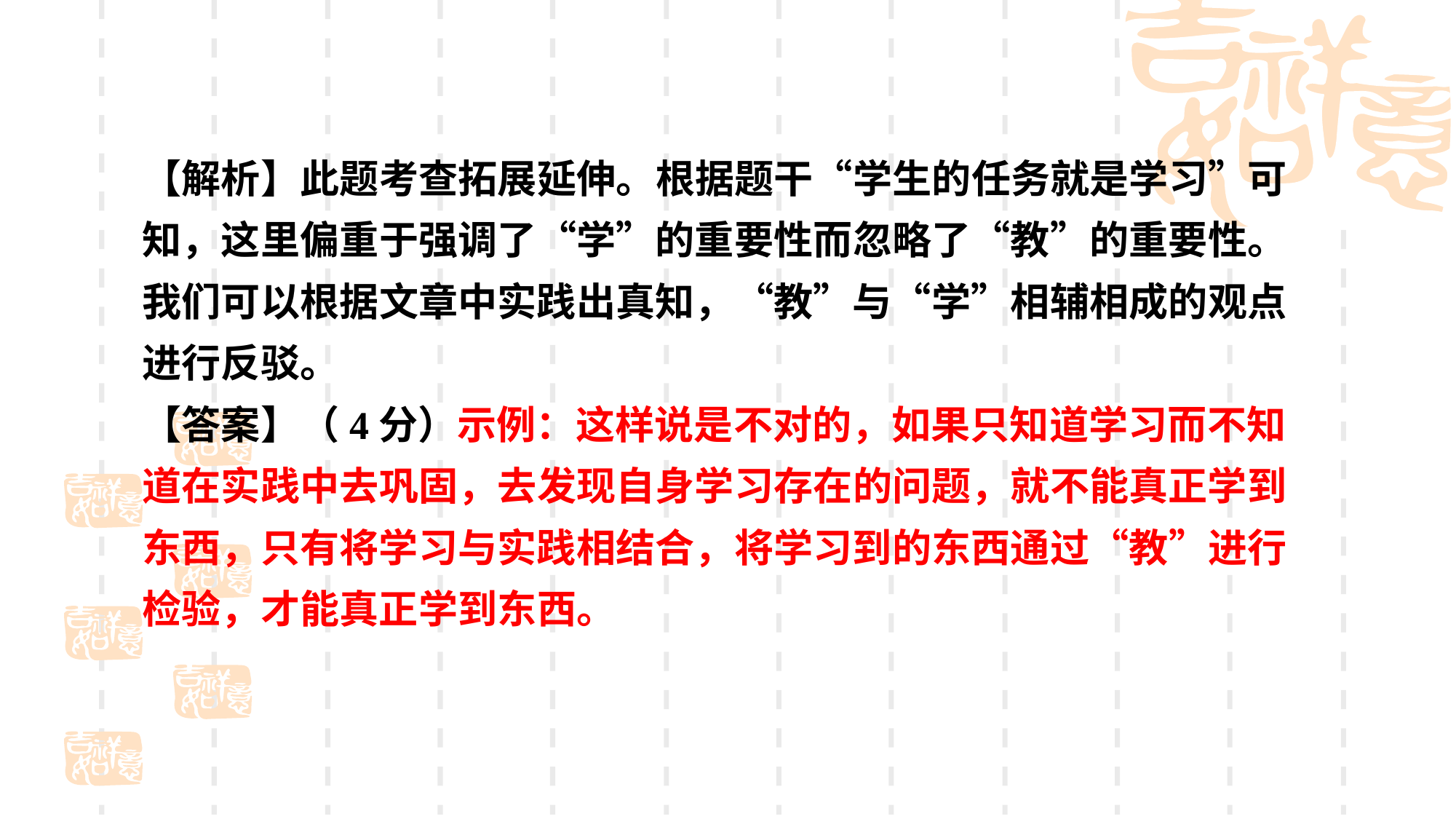

【解析】此题考查拓展延伸。根据题干“学生的任务就是学习”可知，这里偏重于强调了“学”的重要性而忽略了“教”的重要性。我们可以根据文章中实践出真知，“教”与“学”相辅相成的观点进行反驳。
【答案】（4分）示例：这样说是不对的，如果只知道学习而不知道在实践中去巩固，去发现自身学习存在的问题，就不能真正学到东西，只有将学习与实践相结合，将学习到的东西通过“教”进行检验，才能真正学到东西。